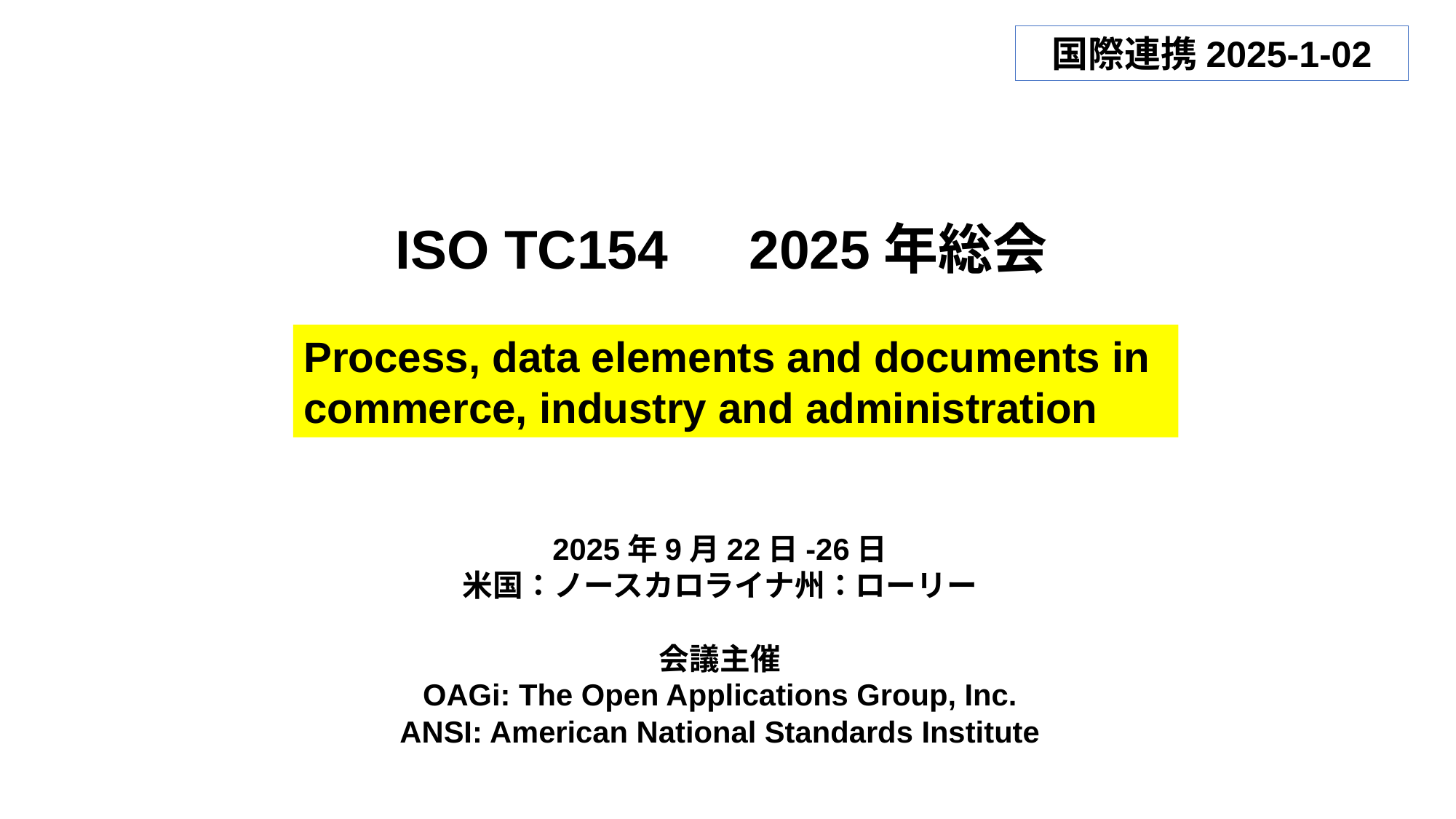

国際連携2025-1-02
ISO TC154　2025年総会
Process, data elements and documents in commerce, industry and administration
2025年9月22日-26日
米国：ノースカロライナ州：ローリー

会議主催
OAGi: The Open Applications Group, Inc.
ANSI: American National Standards Institute